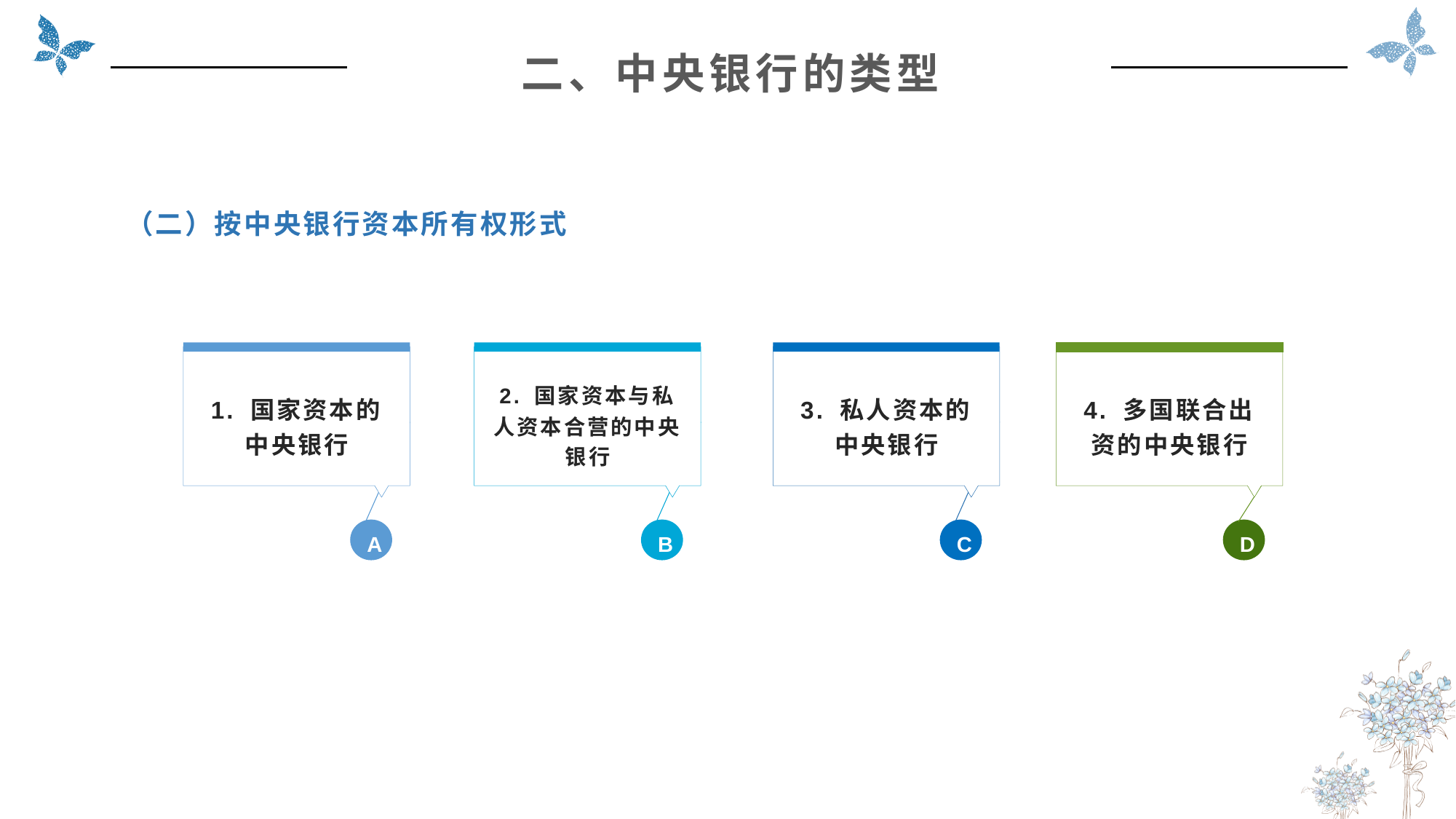

二、中央银行的类型
（二）按中央银行资本所有权形式

1. 国家资本的中央银行
A

2. 国家资本与私人资本合营的中央银行
B

3. 私人资本的中央银行
C

4. 多国联合出资的中央银行
D